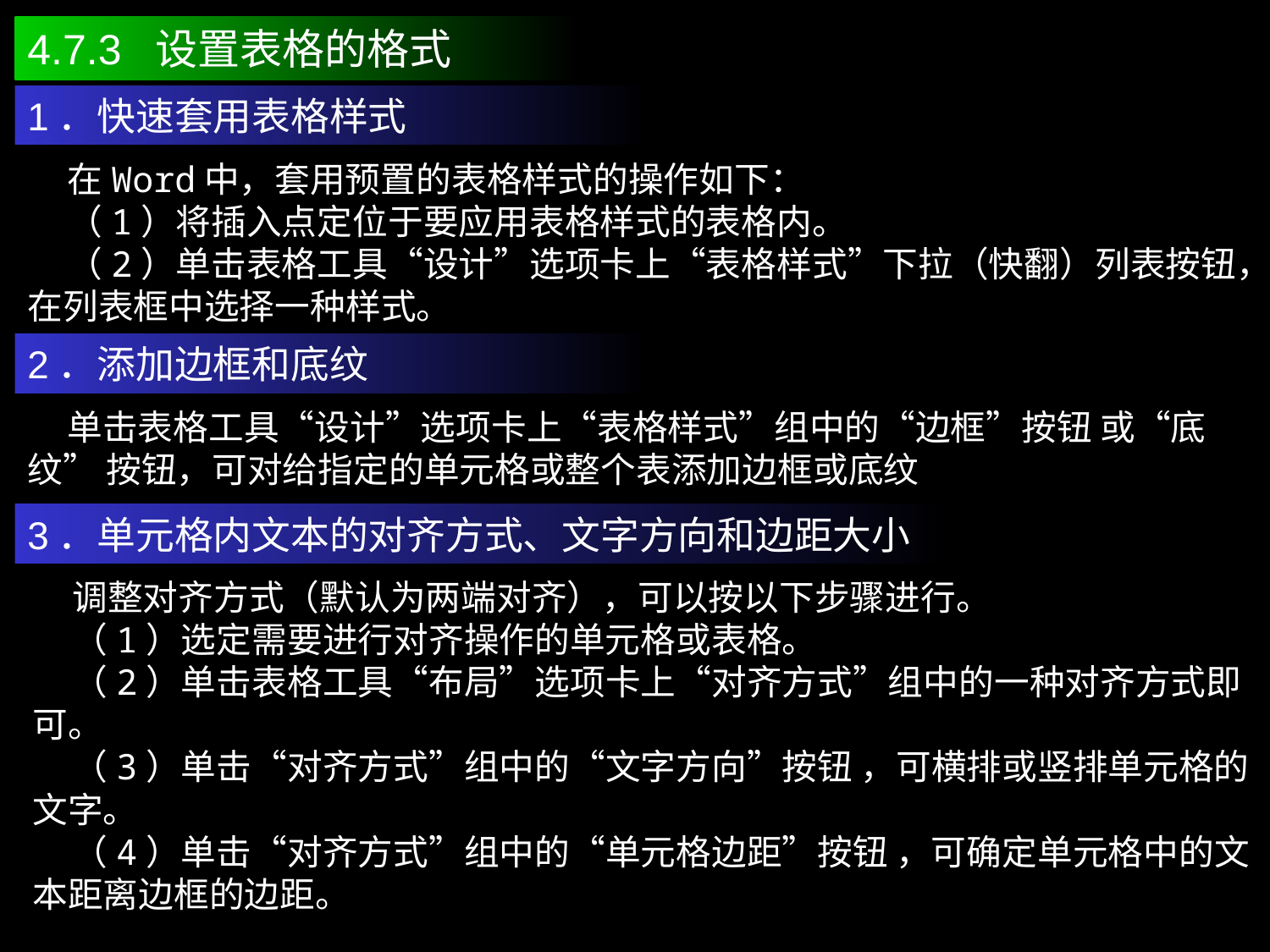

4.7.3  设置表格的格式
1．快速套用表格样式
    在Word中，套用预置的表格样式的操作如下：
    （1）将插入点定位于要应用表格样式的表格内。
    （2）单击表格工具“设计”选项卡上“表格样式”下拉（快翻）列表按钮，在列表框中选择一种样式。
2．添加边框和底纹
    单击表格工具“设计”选项卡上“表格样式”组中的“边框”按钮 或“底纹” 按钮，可对给指定的单元格或整个表添加边框或底纹
3．单元格内文本的对齐方式、文字方向和边距大小
    调整对齐方式（默认为两端对齐），可以按以下步骤进行。
    （1）选定需要进行对齐操作的单元格或表格。
    （2）单击表格工具“布局”选项卡上“对齐方式”组中的一种对齐方式即可。
    （3）单击“对齐方式”组中的“文字方向”按钮 ，可横排或竖排单元格的文字。
    （4）单击“对齐方式”组中的“单元格边距”按钮 ，可确定单元格中的文本距离边框的边距。